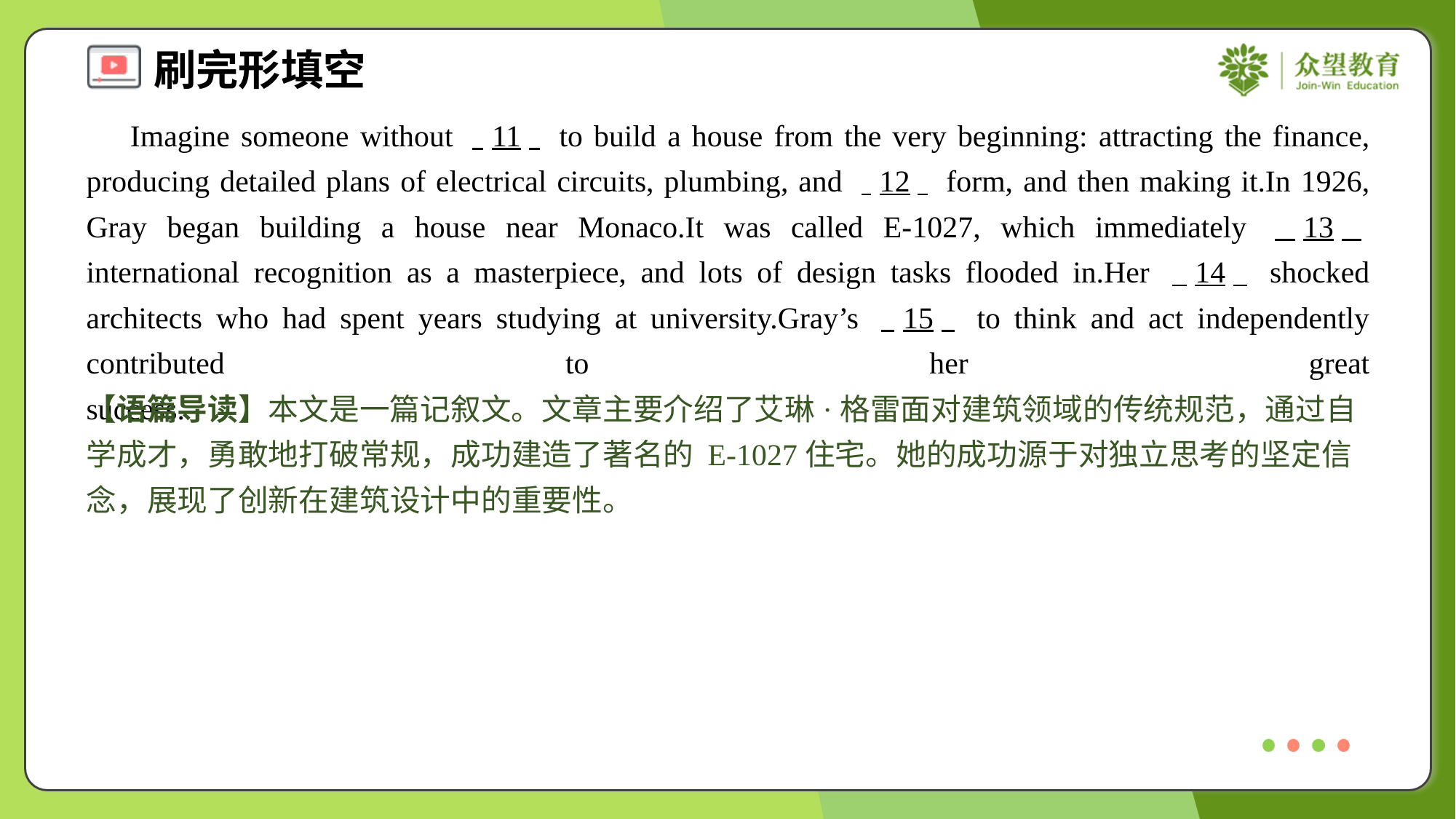

Imagine someone without . .11. . to build a house from the very beginning: attracting the finance, producing detailed plans of electrical circuits, plumbing, and . .12. . form, and then making it.In 1926, Gray began building a house near Monaco.It was called E-1027, which immediately . .13. . international recognition as a masterpiece, and lots of design tasks flooded in.Her . .14. . shocked architects who had spent years studying at university.Gray’s . .15. . to think and act independently contributed to her great success.#3
【语篇导读】本文是一篇记叙文。文章主要介绍了艾琳·格雷面对建筑领域的传统规范，通过自学成才，勇敢地打破常规，成功建造了著名的 E-1027住宅。她的成功源于对独立思考的坚定信念，展现了创新在建筑设计中的重要性。